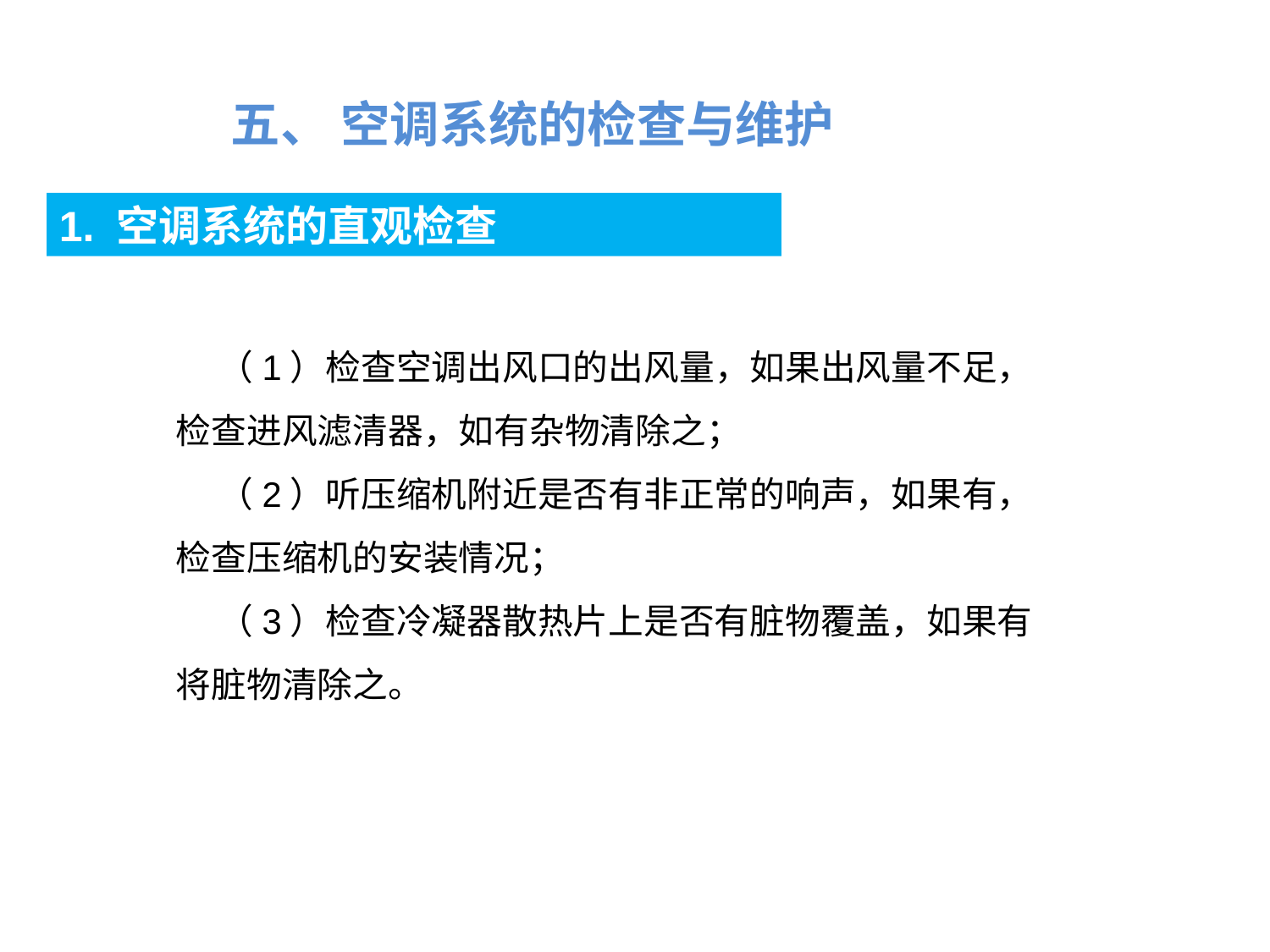

五、 空调系统的检查与维护
1. 空调系统的直观检查
（1）检查空调出风口的出风量，如果出风量不足，检查进风滤清器，如有杂物清除之；
（2）听压缩机附近是否有非正常的响声，如果有，检查压缩机的安装情况；
（3）检查冷凝器散热片上是否有脏物覆盖，如果有将脏物清除之。